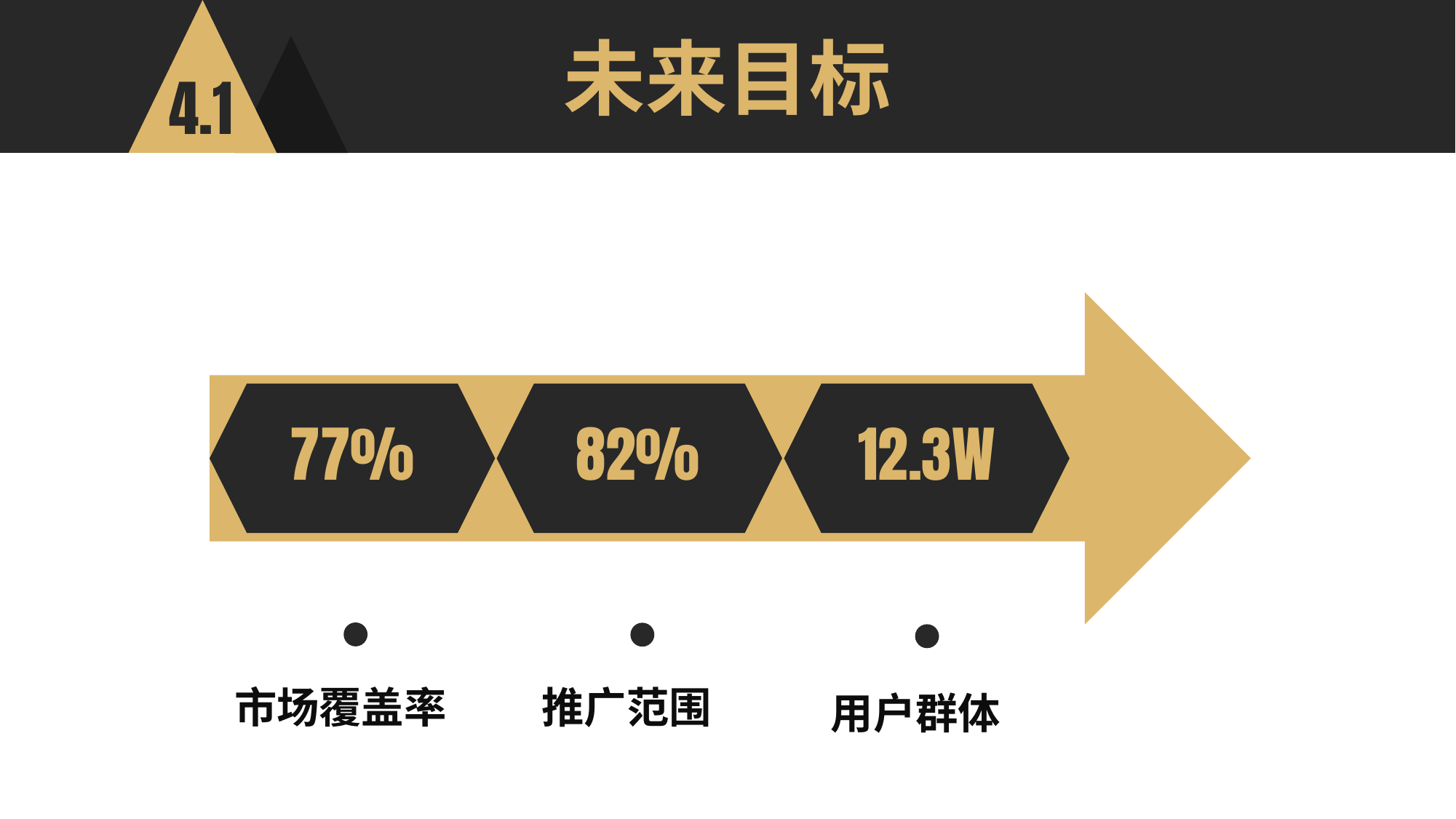

未来目标

4.1

12.3W
77%
82%

市场覆盖率
推广范围
用户群体